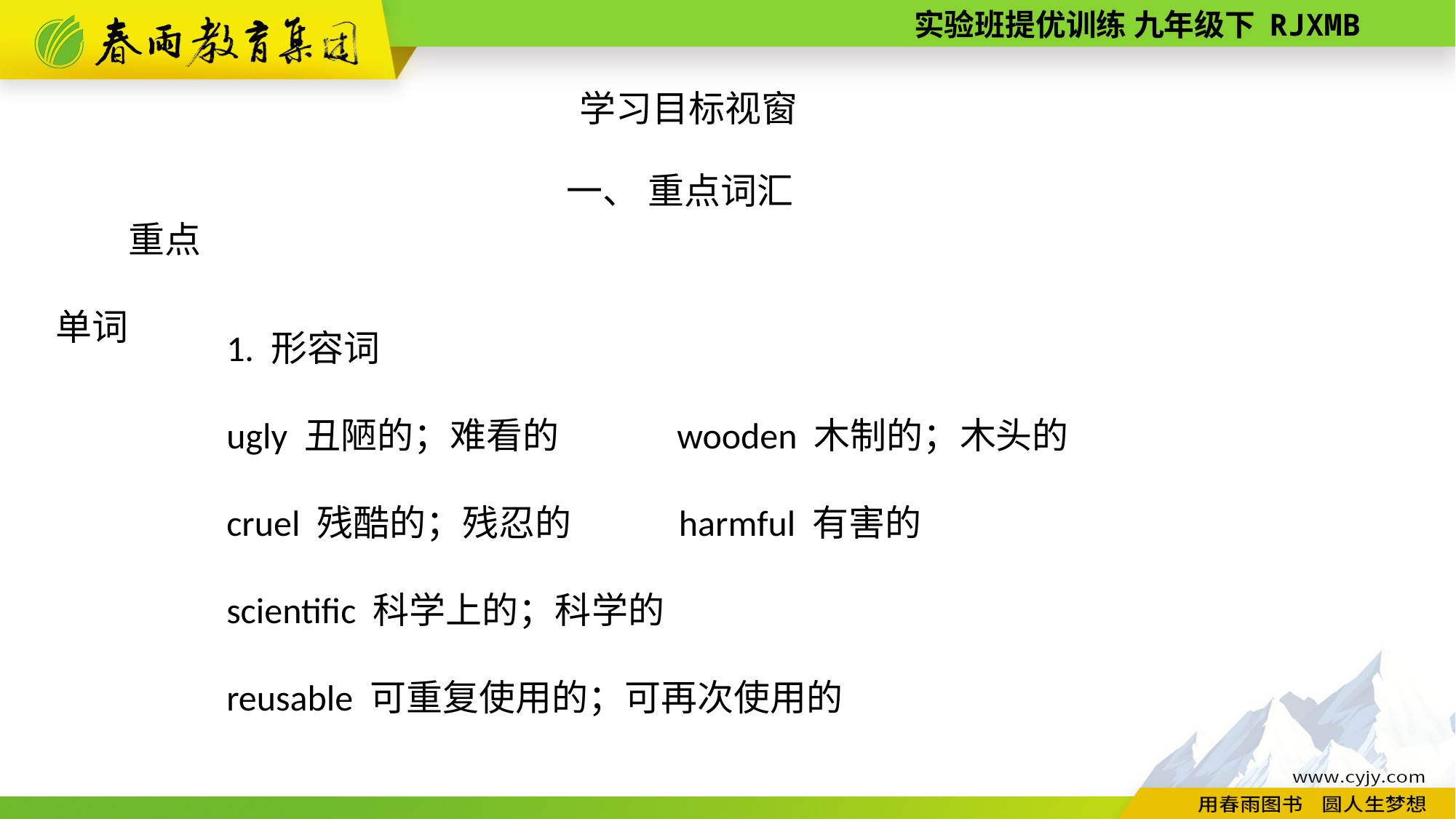

学习目标视窗
一、 重点词汇
重点单词
1. 形容词
ugly 丑陋的；难看的　　　wooden 木制的；木头的
cruel 残酷的；残忍的            harmful 有害的
scientific 科学上的；科学的
reusable 可重复使用的；可再次使用的